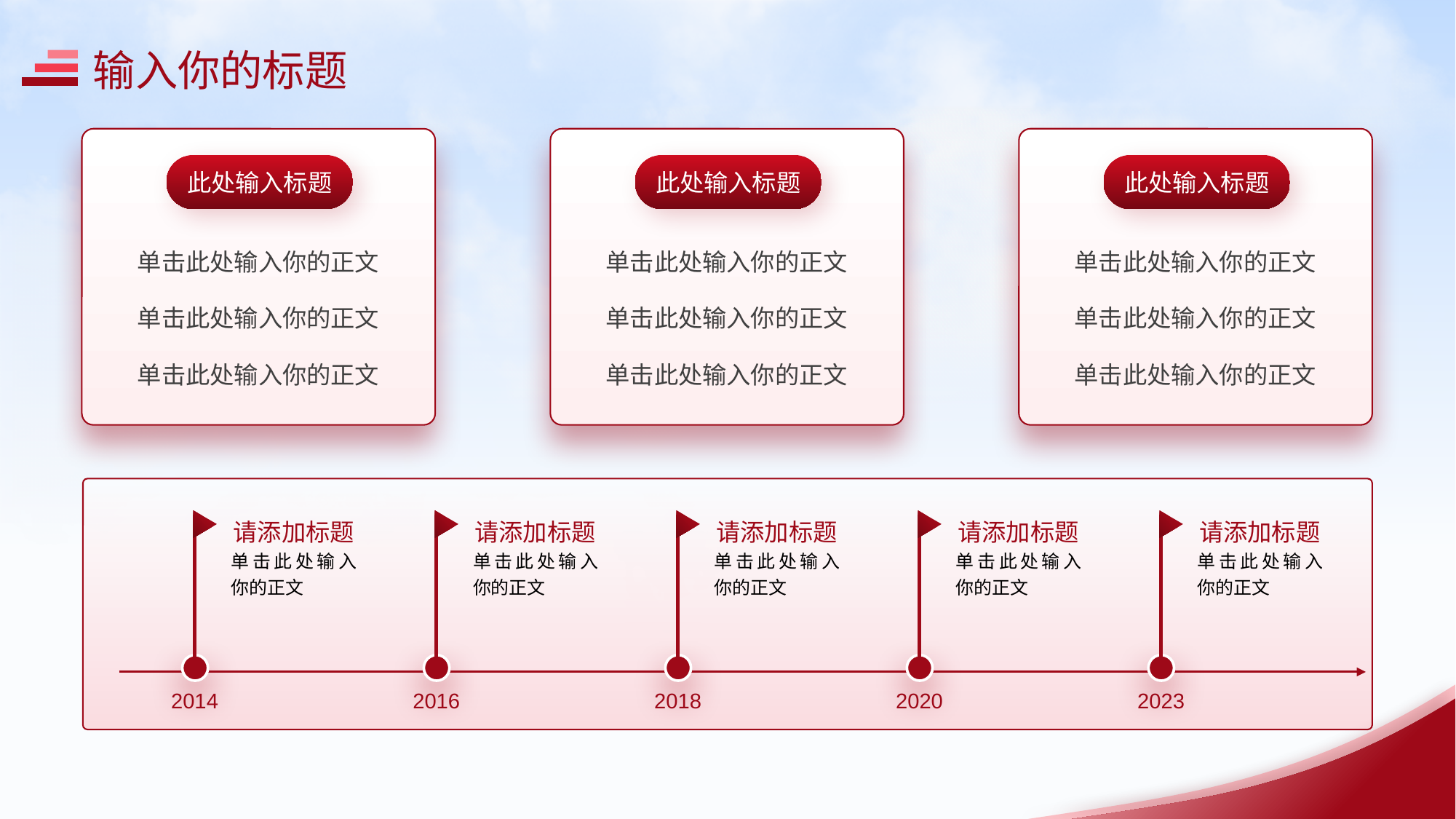

输入你的标题

此处输入标题
单击此处输入你的正文
单击此处输入你的正文
单击此处输入你的正文

此处输入标题
单击此处输入你的正文
单击此处输入你的正文
单击此处输入你的正文

此处输入标题
单击此处输入你的正文
单击此处输入你的正文
单击此处输入你的正文

请添加标题
请添加标题
请添加标题
请添加标题
请添加标题

单击此处输入你的正文
单击此处输入你的正文
单击此处输入你的正文
单击此处输入你的正文
单击此处输入你的正文

2014
2016
2018
2020
2023